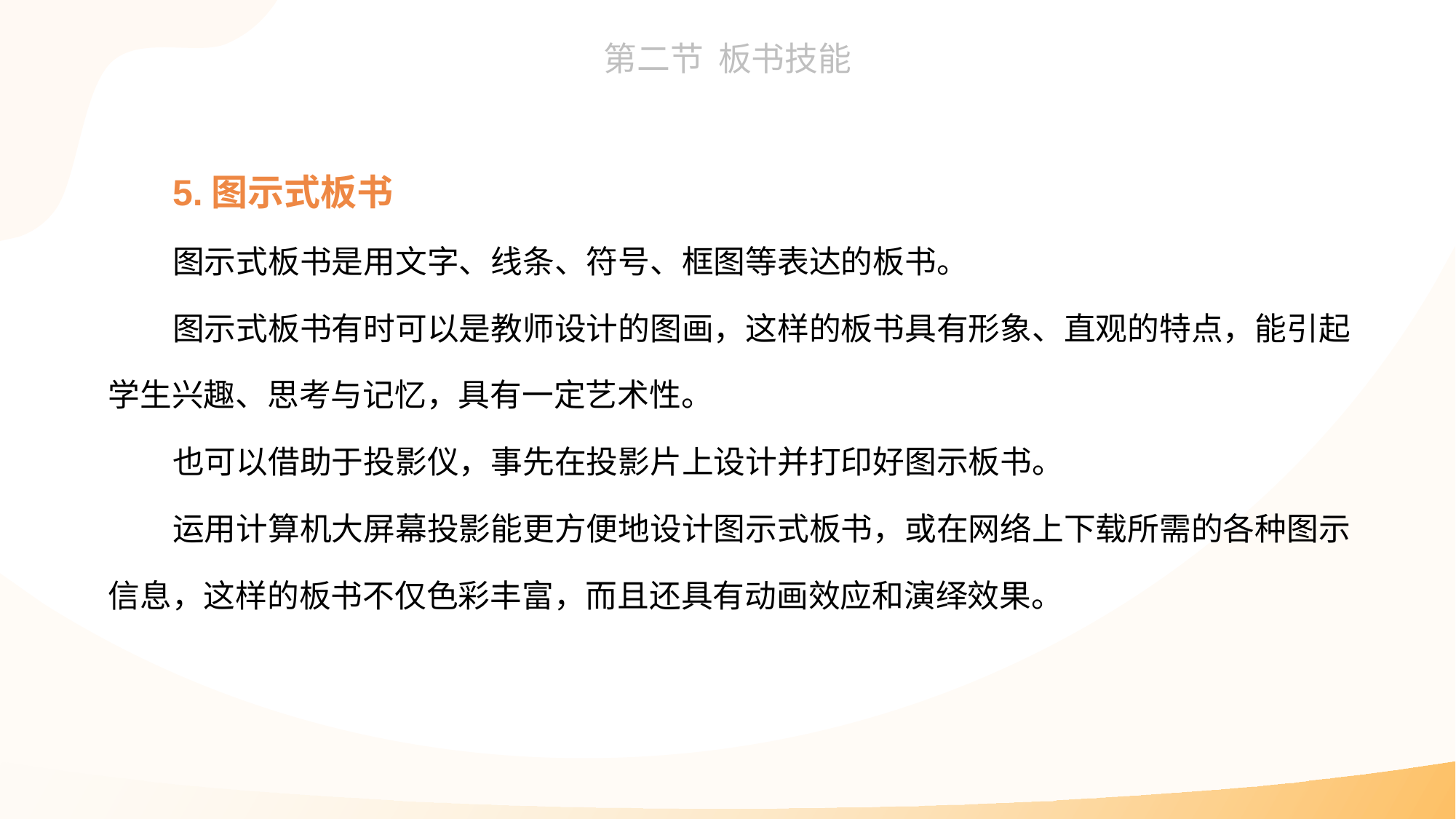

5.图示式板书
图示式板书是用文字、线条、符号、框图等表达的板书。
图示式板书有时可以是教师设计的图画，这样的板书具有形象、直观的特点，能引起学生兴趣、思考与记忆，具有一定艺术性。
也可以借助于投影仪，事先在投影片上设计并打印好图示板书。
运用计算机大屏幕投影能更方便地设计图示式板书，或在网络上下载所需的各种图示信息，这样的板书不仅色彩丰富，而且还具有动画效应和演绎效果。